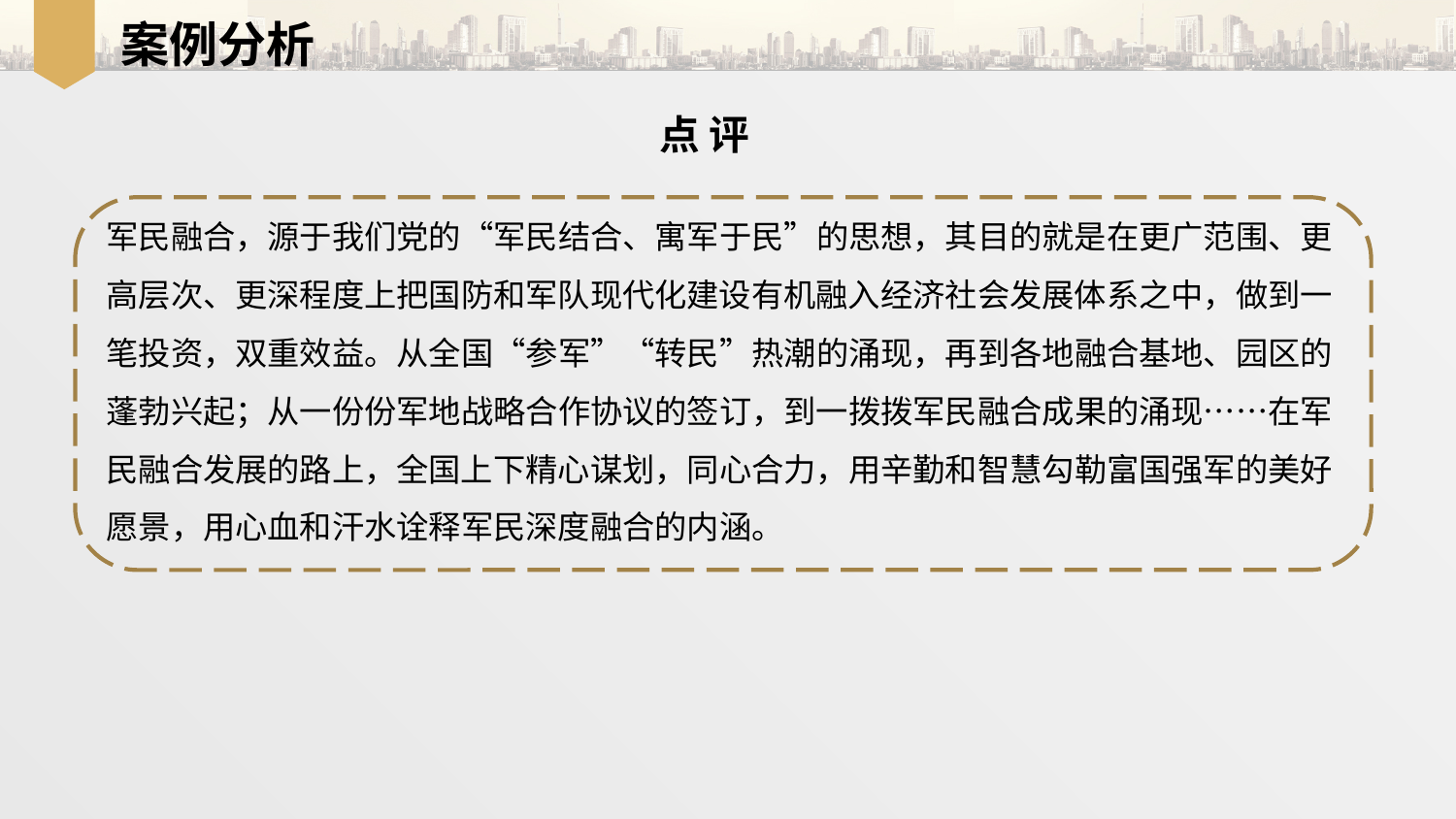

案例分析
点 评

军民融合，源于我们党的“军民结合、寓军于民”的思想，其目的就是在更广范围、更高层次、更深程度上把国防和军队现代化建设有机融入经济社会发展体系之中，做到一笔投资，双重效益。从全国“参军”“转民”热潮的涌现，再到各地融合基地、园区的蓬勃兴起；从一份份军地战略合作协议的签订，到一拨拨军民融合成果的涌现……在军民融合发展的路上，全国上下精心谋划，同心合力，用辛勤和智慧勾勒富国强军的美好愿景，用心血和汗水诠释军民深度融合的内涵。